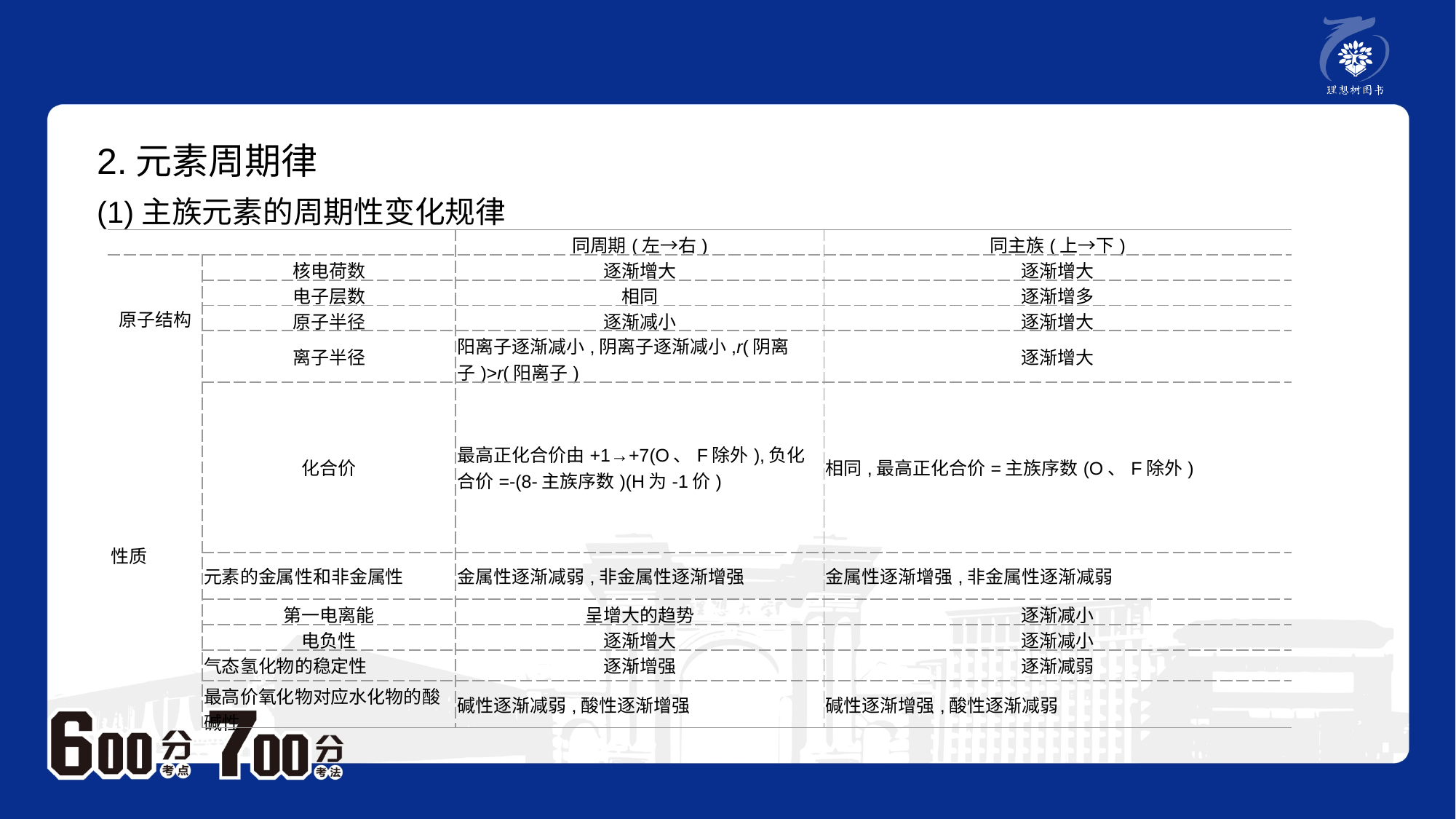

2.元素周期律
(1)主族元素的周期性变化规律
|  |  | 同周期(左→右) | 同主族(上→下) |
| --- | --- | --- | --- |
| 原子结构 | 核电荷数 | 逐渐增大 | 逐渐增大 |
|  | 电子层数 | 相同 | 逐渐增多 |
|  | 原子半径 | 逐渐减小 | 逐渐增大 |
|  | 离子半径 | 阳离子逐渐减小,阴离子逐渐减小,r(阴离子)>r(阳离子) | 逐渐增大 |
| 性质 | 化合价 | 最高正化合价由+1→+7(O、F除外),负化合价=-(8-主族序数)(H为-1价) | 相同,最高正化合价=主族序数(O、F除外) |
|  | 元素的金属性和非金属性 | 金属性逐渐减弱,非金属性逐渐增强 | 金属性逐渐增强,非金属性逐渐减弱 |
|  | 第一电离能 | 呈增大的趋势 | 逐渐减小 |
|  | 电负性 | 逐渐增大 | 逐渐减小 |
|  | 气态氢化物的稳定性 | 逐渐增强 | 逐渐减弱 |
|  | 最高价氧化物对应水化物的酸碱性 | 碱性逐渐减弱,酸性逐渐增强 | 碱性逐渐增强,酸性逐渐减弱 |